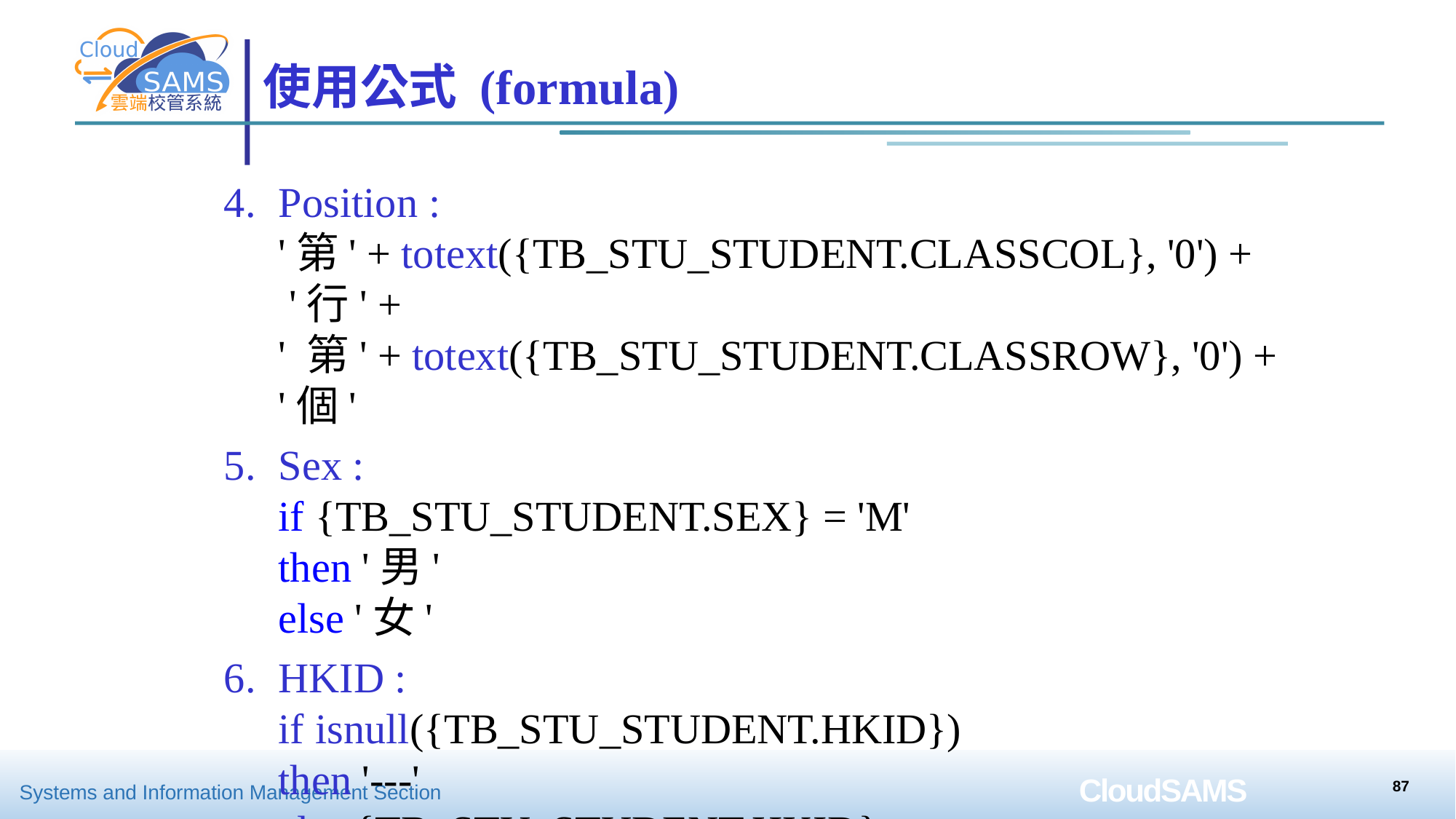

# 使用公式 (formula)
Position :
'第' + totext({TB_STU_STUDENT.CLASSCOL}, '0') + '行' +
' 第' + totext({TB_STU_STUDENT.CLASSROW}, '0') + '個'
Sex :
if {TB_STU_STUDENT.SEX} = 'M'
then '男'
else '女'
HKID :
if isnull({TB_STU_STUDENT.HKID})
then '---'
else {TB_STU_STUDENT.HKID}
87